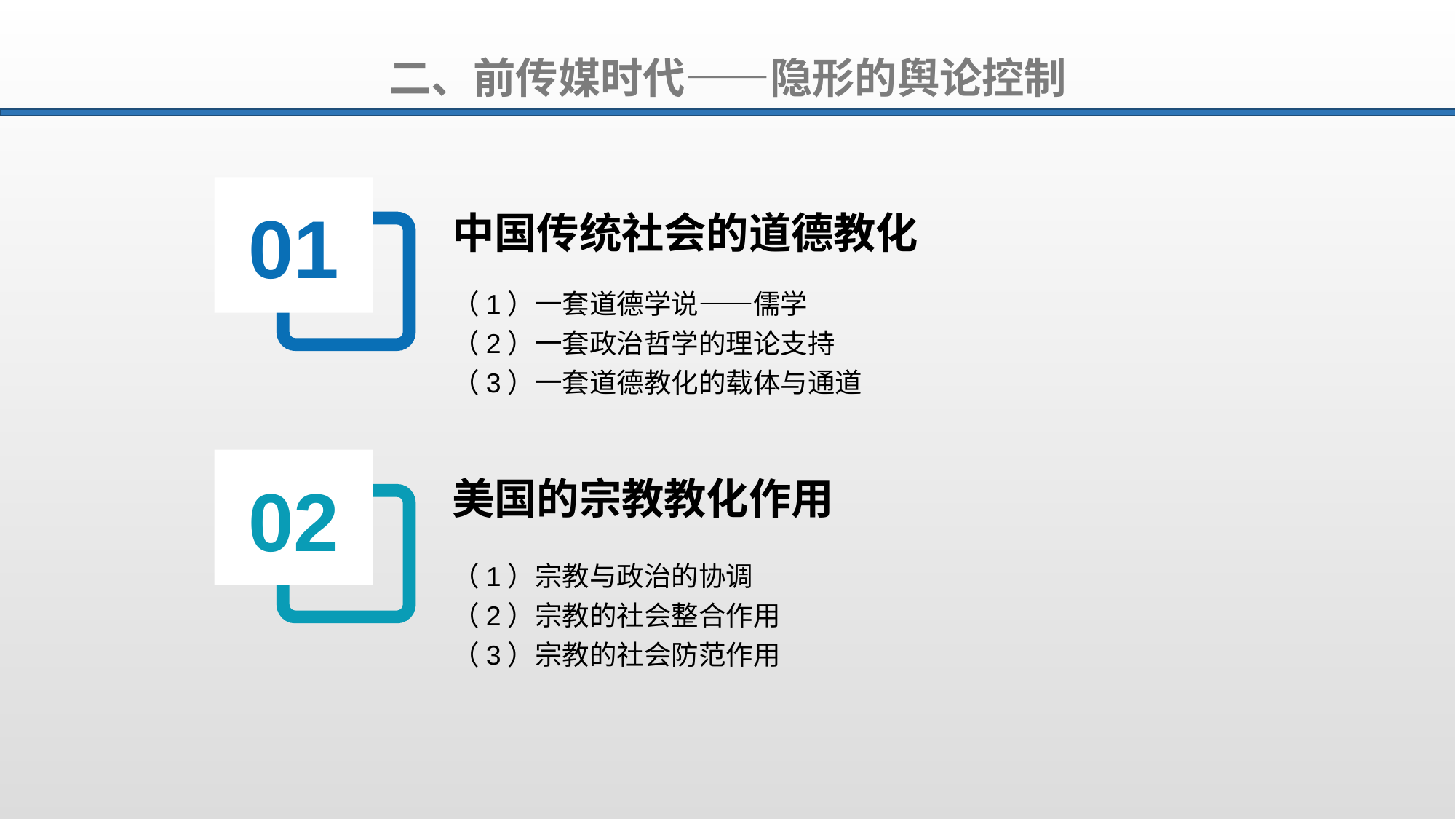

二、前传媒时代——隐形的舆论控制

01
中国传统社会的道德教化

（1）一套道德学说——儒学
（2）一套政治哲学的理论支持
（3）一套道德教化的载体与通道

美国的宗教教化作用
02

（1）宗教与政治的协调
（2）宗教的社会整合作用
（3）宗教的社会防范作用